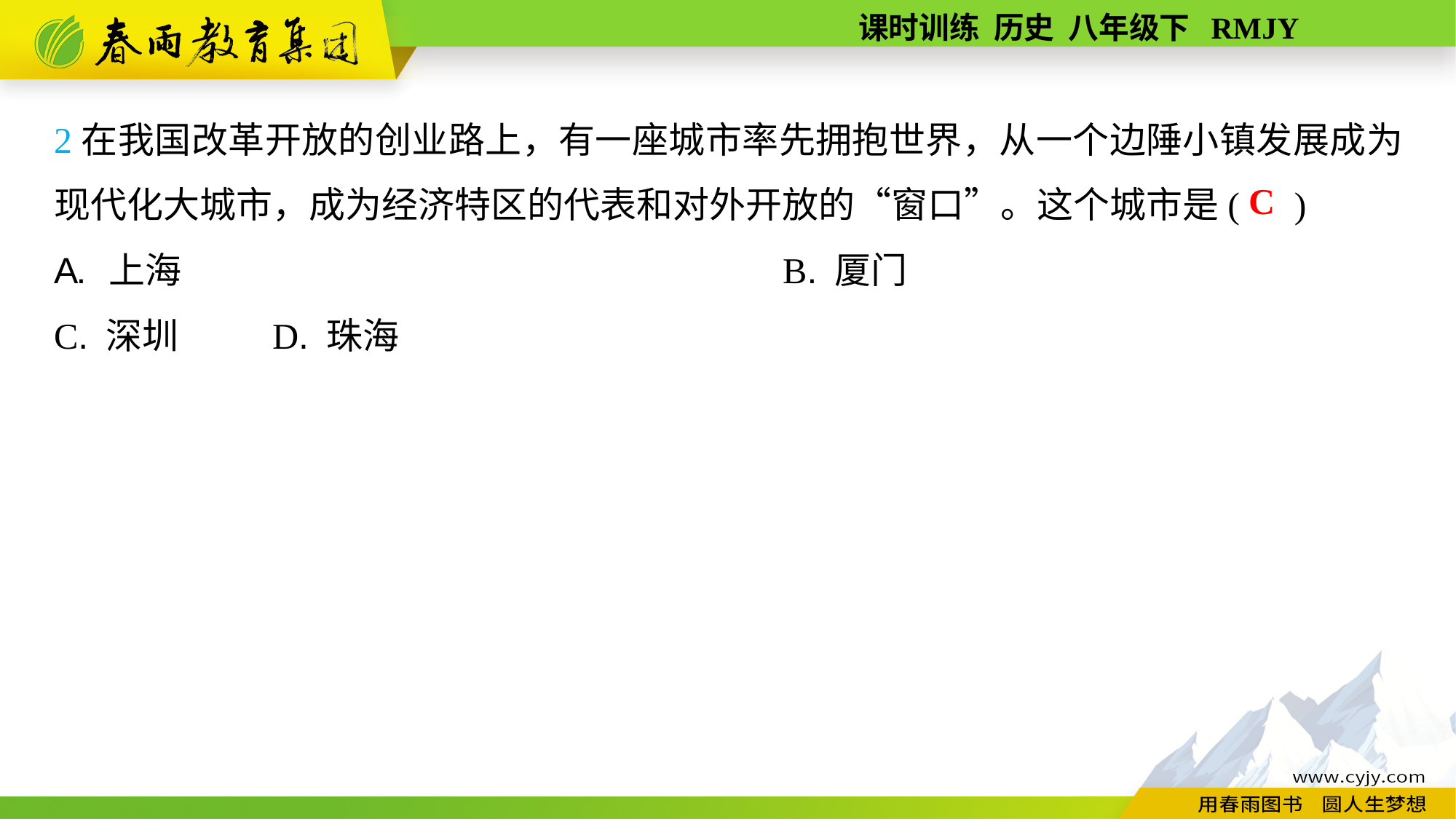

2在我国改革开放的创业路上，有一座城市率先拥抱世界，从一个边陲小镇发展成为现代化大城市，成为经济特区的代表和对外开放的“窗口”。这个城市是(      )
上海	B. 厦门
C. 深圳	D. 珠海
C